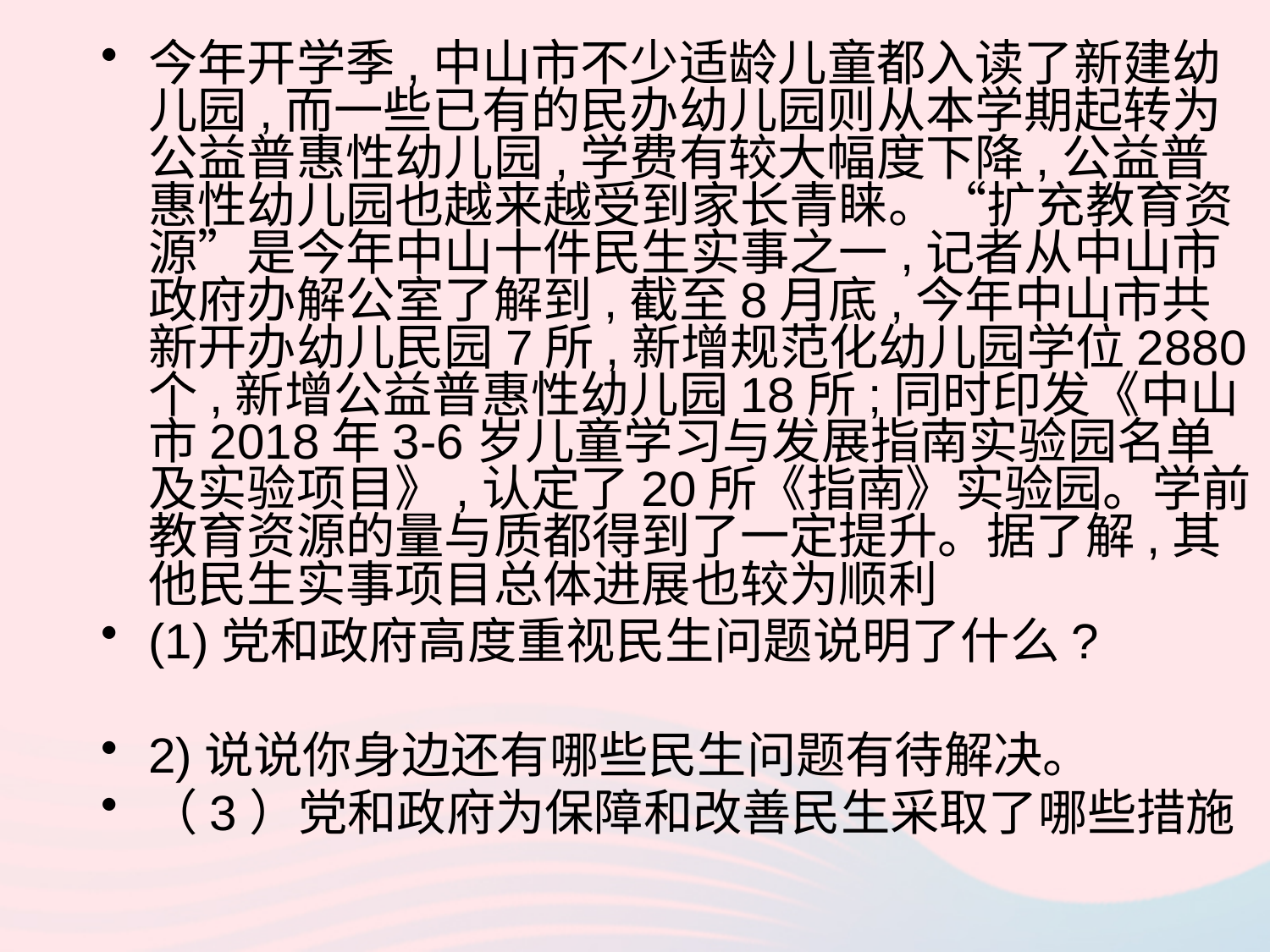

今年开学季,中山市不少适龄儿童都入读了新建幼儿园,而一些已有的民办幼儿园则从本学期起转为公益普惠性幼儿园,学费有较大幅度下降,公益普惠性幼儿园也越来越受到家长青睐。“扩充教育资源”是今年中山十件民生实事之一,记者从中山市政府办解公室了解到,截至8月底,今年中山市共新开办幼儿民园7所,新增规范化幼儿园学位2880个,新增公益普惠性幼儿园18所;同时印发《中山市2018年3-6岁儿童学习与发展指南实验园名单及实验项目》,认定了20所《指南》实验园。学前教育资源的量与质都得到了一定提升。据了解,其他民生实事项目总体进展也较为顺利
(1)党和政府高度重视民生问题说明了什么?

2)说说你身边还有哪些民生问题有待解决。
（3）党和政府为保障和改善民生采取了哪些措施